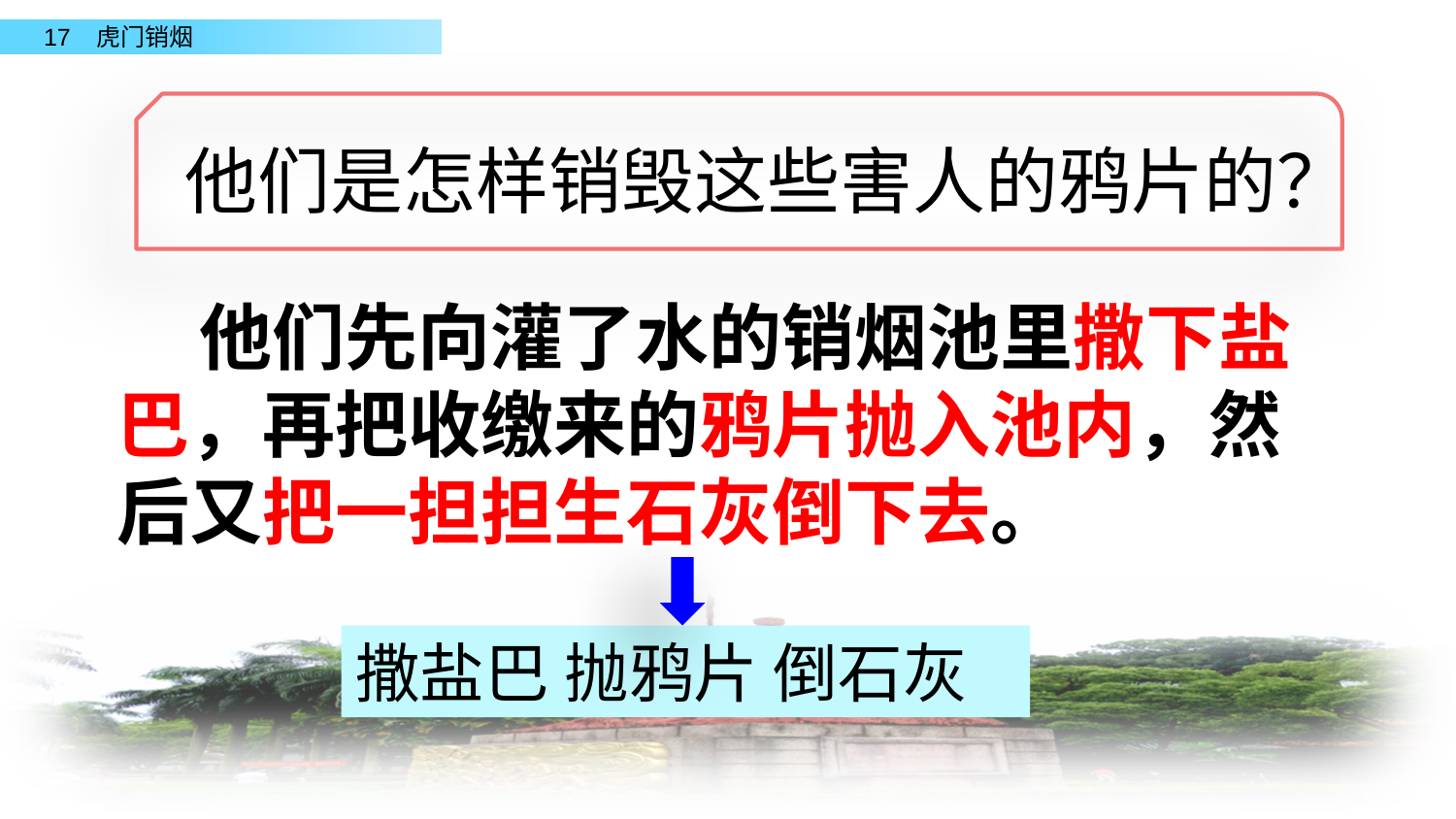

他们是怎样销毁这些害人的鸦片的？
    他们先向灌了水的销烟池里撒下盐巴，再把收缴来的鸦片抛入池内，然后又把一担担生石灰倒下去。

撒盐巴 抛鸦片 倒石灰